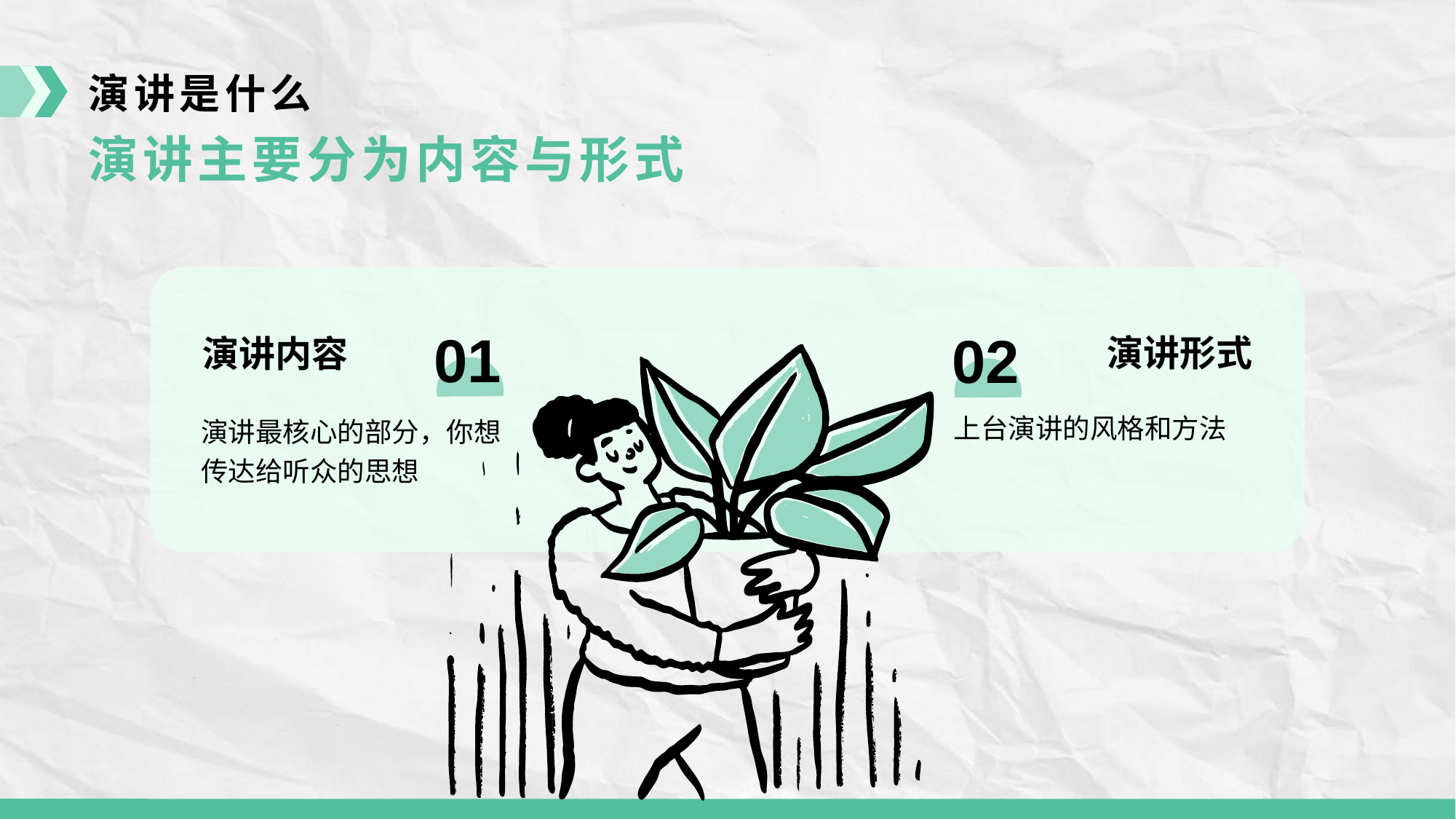

演讲是什么

演讲主要分为内容与形式

01

02

演讲形式
演讲内容

上台演讲的风格和方法
演讲最核心的部分，你想传达给听众的思想